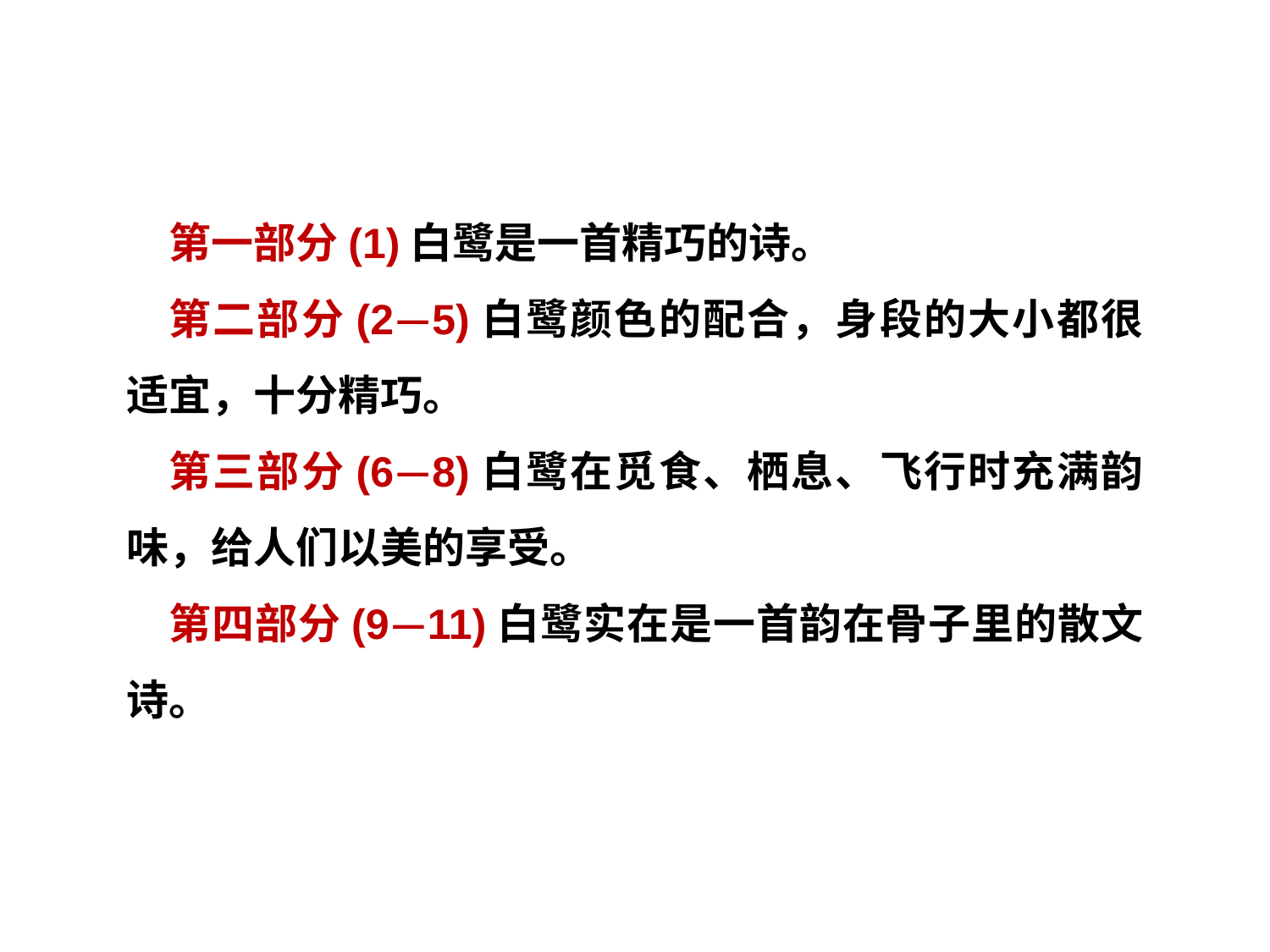

第一部分(1)白鹭是一首精巧的诗。
第二部分(2—5)白鹭颜色的配合，身段的大小都很适宜，十分精巧。
第三部分(6—8)白鹭在觅食、栖息、飞行时充满韵味，给人们以美的享受。
第四部分(9—11)白鹭实在是一首韵在骨子里的散文诗。